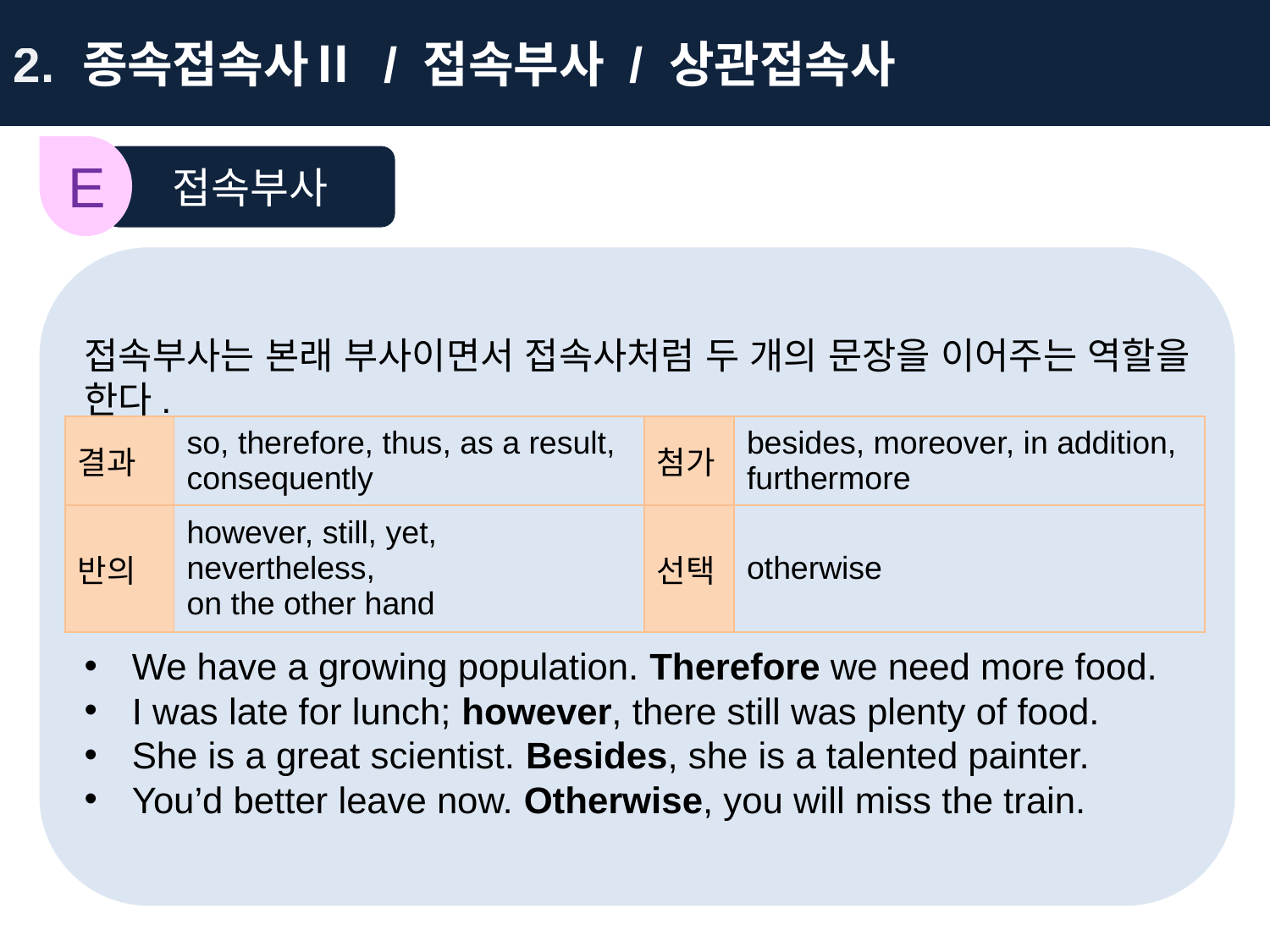

2. 종속접속사Ⅱ / 접속부사 / 상관접속사

E
접속부사

접속부사는 본래 부사이면서 접속사처럼 두 개의 문장을 이어주는 역할을 한다.

We have a growing population. Therefore we need more food.
I was late for lunch; however, there still was plenty of food.
She is a great scientist. Besides, she is a talented painter.
You’d better leave now. Otherwise, you will miss the train.

| 결과 | so, therefore, thus, as a result, consequently | 첨가 | besides, moreover, in addition, furthermore |
| --- | --- | --- | --- |
| 반의 | however, still, yet, nevertheless, on the other hand | 선택 | otherwise |